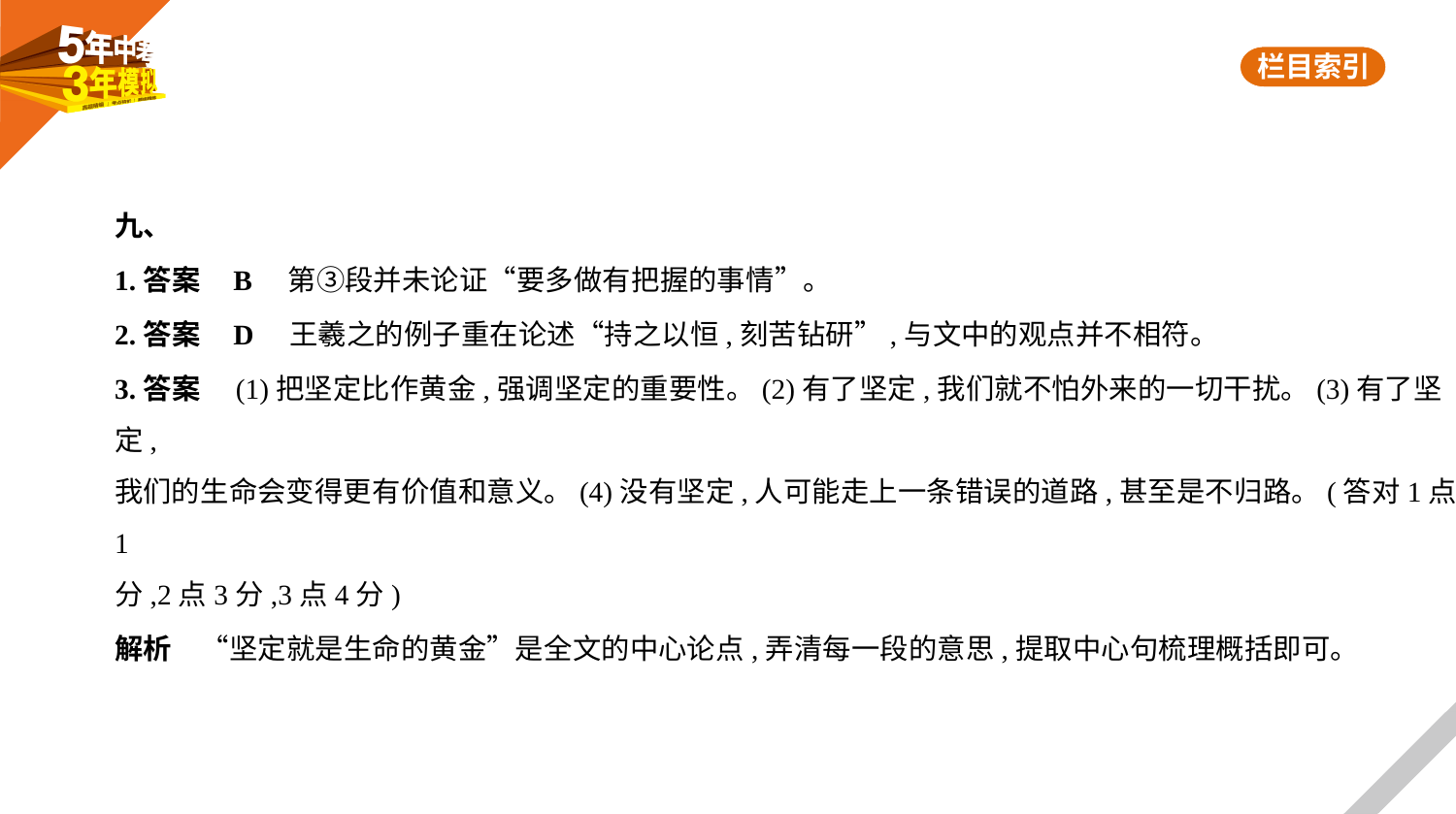

九、
1.答案    B　第③段并未论证“要多做有把握的事情”。
2.答案    D　王羲之的例子重在论述“持之以恒,刻苦钻研”,与文中的观点并不相符。
3.答案　(1)把坚定比作黄金,强调坚定的重要性。(2)有了坚定,我们就不怕外来的一切干扰。(3)有了坚定,
我们的生命会变得更有价值和意义。(4)没有坚定,人可能走上一条错误的道路,甚至是不归路。(答对1点1
分,2点3分,3点4分)
解析　“坚定就是生命的黄金”是全文的中心论点,弄清每一段的意思,提取中心句梳理概括即可。